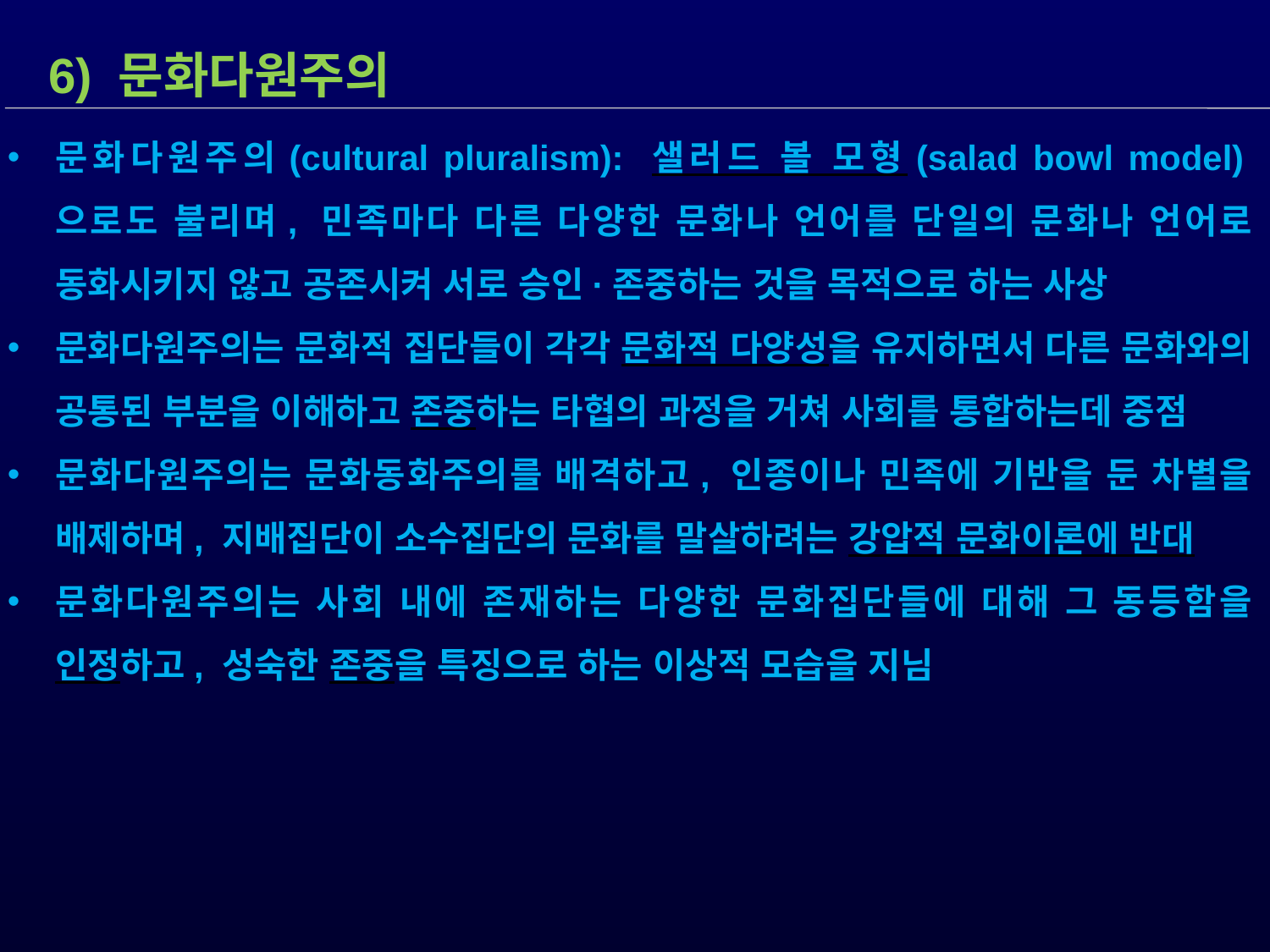

6) 문화다원주의
문화다원주의(cultural pluralism): 샐러드 볼 모형(salad bowl model)으로도 불리며, 민족마다 다른 다양한 문화나 언어를 단일의 문화나 언어로 동화시키지 않고 공존시켜 서로 승인·존중하는 것을 목적으로 하는 사상
문화다원주의는 문화적 집단들이 각각 문화적 다양성을 유지하면서 다른 문화와의 공통된 부분을 이해하고 존중하는 타협의 과정을 거쳐 사회를 통합하는데 중점
문화다원주의는 문화동화주의를 배격하고, 인종이나 민족에 기반을 둔 차별을 배제하며, 지배집단이 소수집단의 문화를 말살하려는 강압적 문화이론에 반대
문화다원주의는 사회 내에 존재하는 다양한 문화집단들에 대해 그 동등함을 인정하고, 성숙한 존중을 특징으로 하는 이상적 모습을 지님